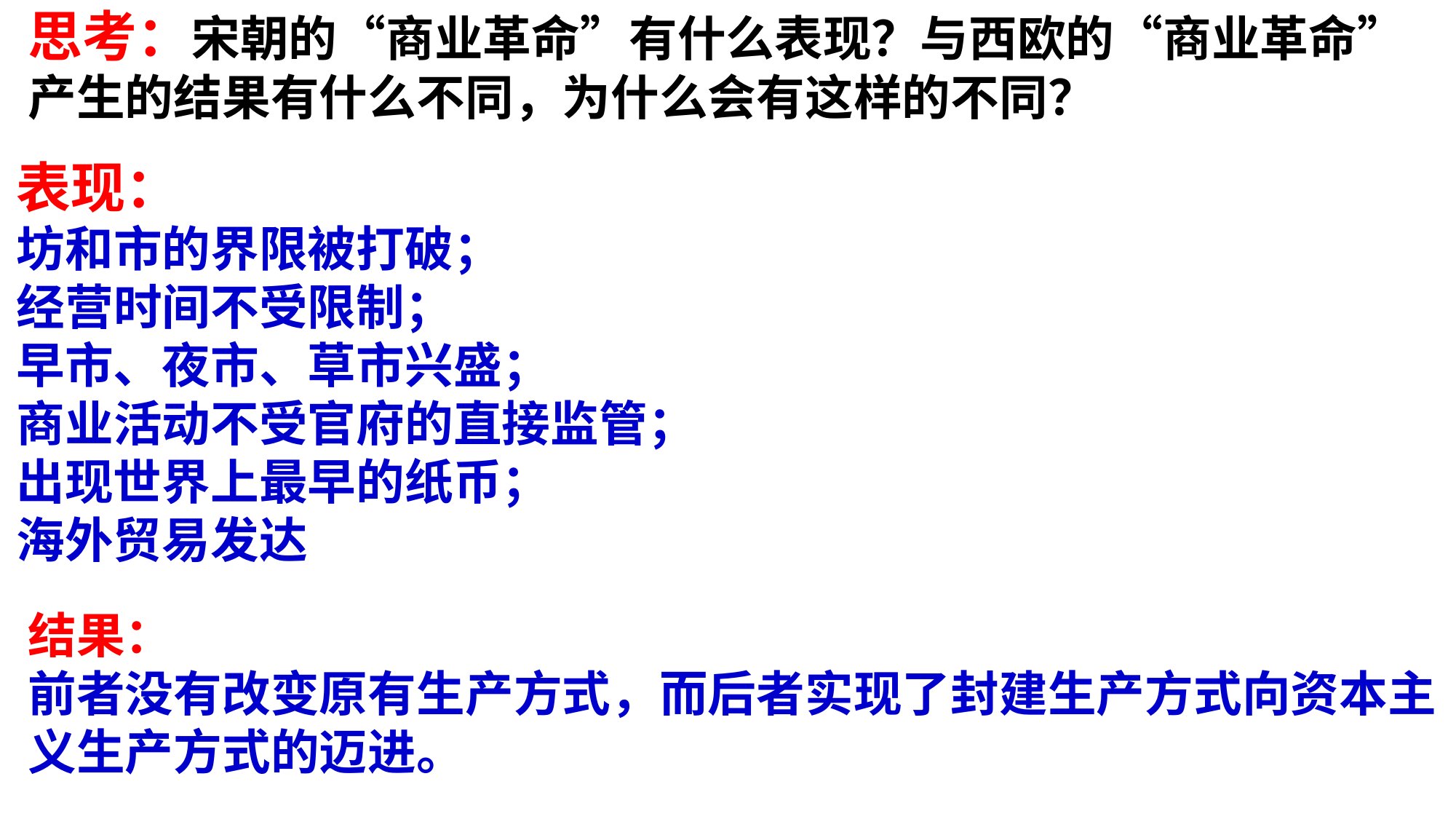

思考：宋朝的“商业革命”有什么表现？与西欧的“商业革命”产生的结果有什么不同，为什么会有这样的不同？
表现：
坊和市的界限被打破；
经营时间不受限制；
早市、夜市、草市兴盛；
商业活动不受官府的直接监管；
出现世界上最早的纸币；
海外贸易发达
结果：
前者没有改变原有生产方式，而后者实现了封建生产方式向资本主义生产方式的迈进。